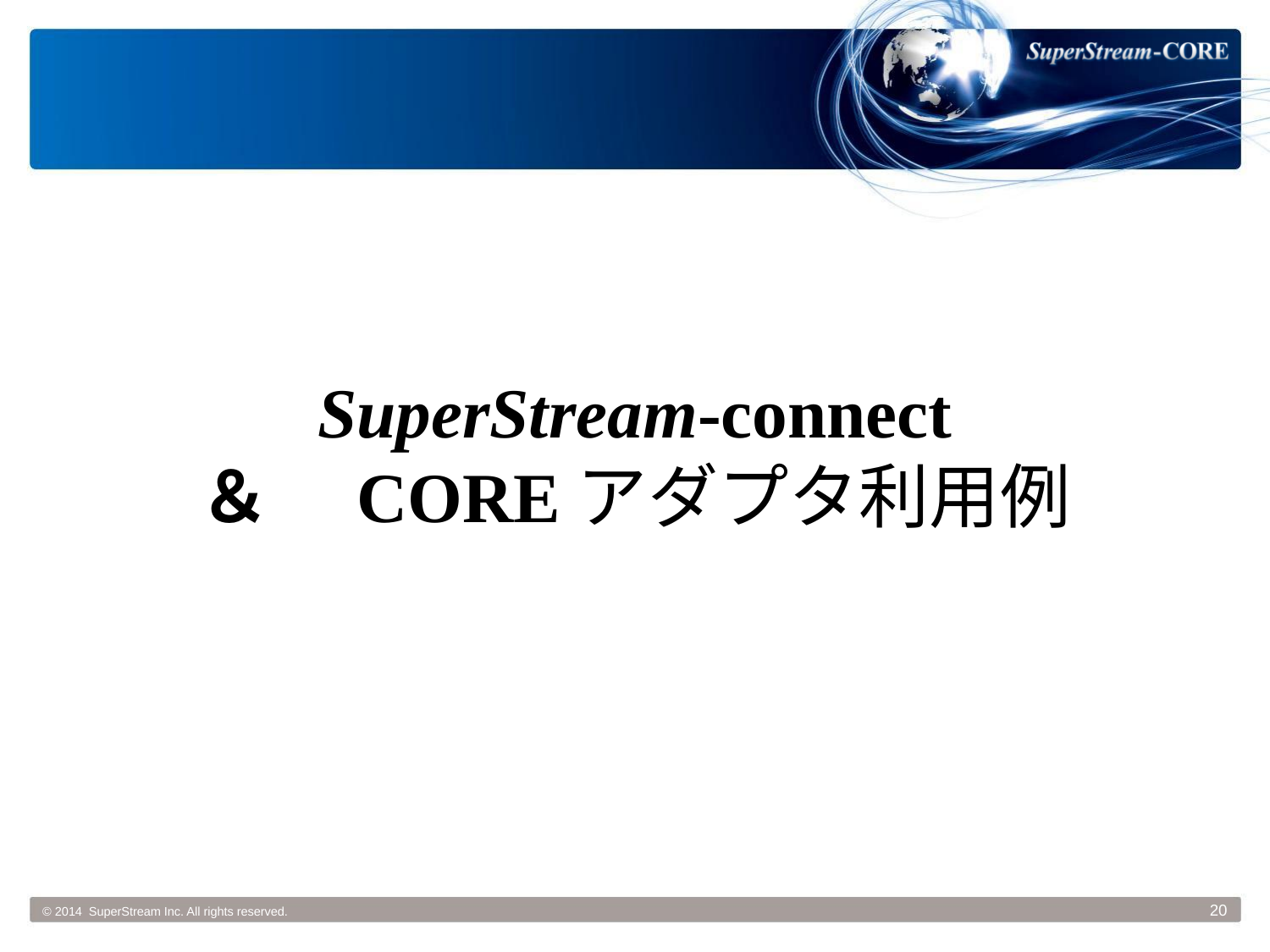

SuperStream-connect
＆　COREアダプタ利用例

© 2014  SuperStream Inc. All rights reserved.
20